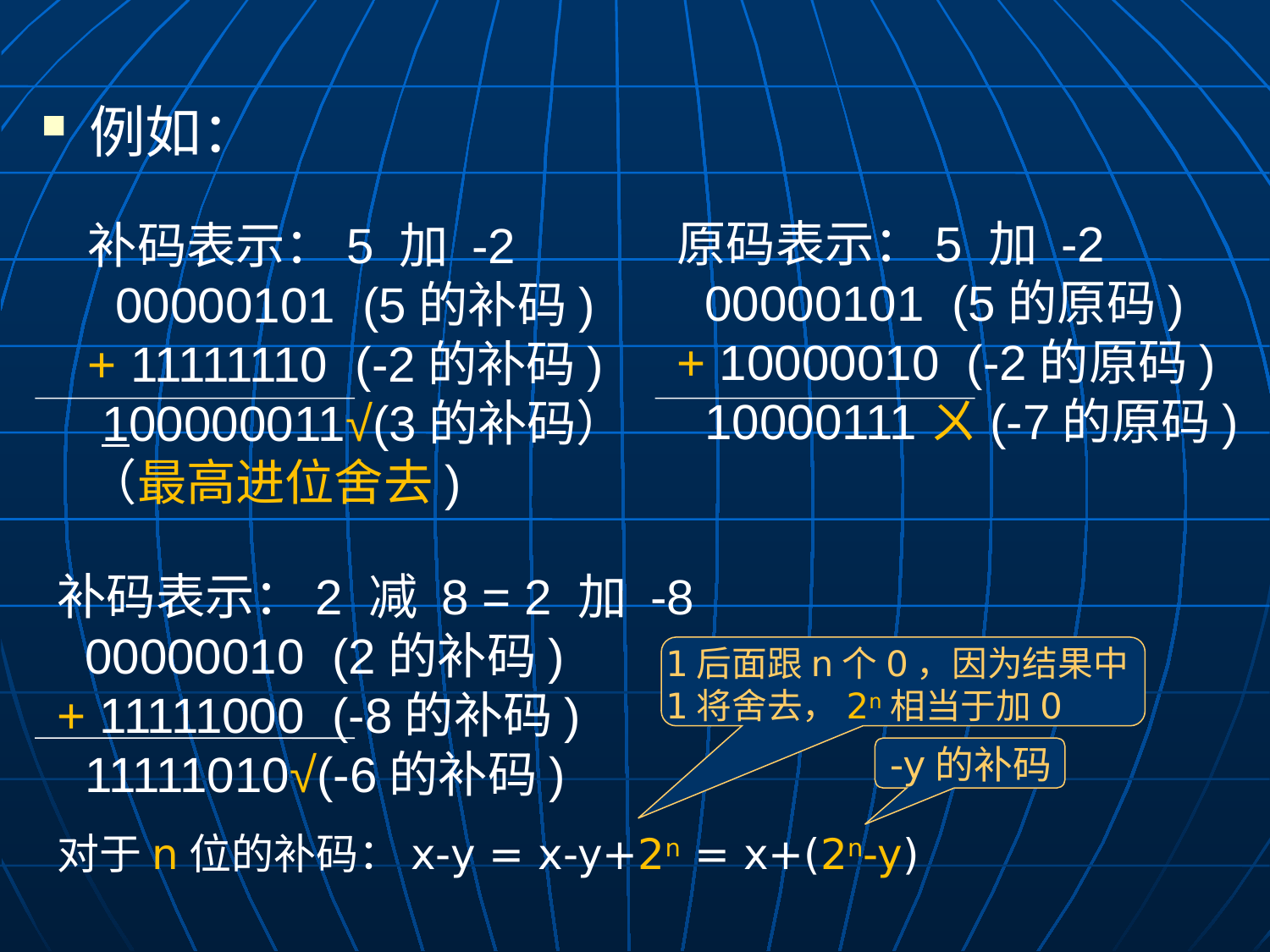

例如：

原码表示：5 加 -2
  00000101  (5的原码)
+ 10000010  (-2的原码)
  10000111ㄨ(-7的原码)

补码表示：5 加 -2
  00000101  (5的补码)
+ 11111110  (-2的补码)
 100000011√(3的补码）
（最高进位舍去)

补码表示：2 减 8 = 2 加 -8
  00000010  (2的补码)
+ 11111000  (-8的补码)
  11111010√(-6的补码)
对于n位的补码：x-y = x-y+2n = x+(2n-y)

1后面跟n个0，因为结果中1将舍去，2n相当于加0
 -y的补码